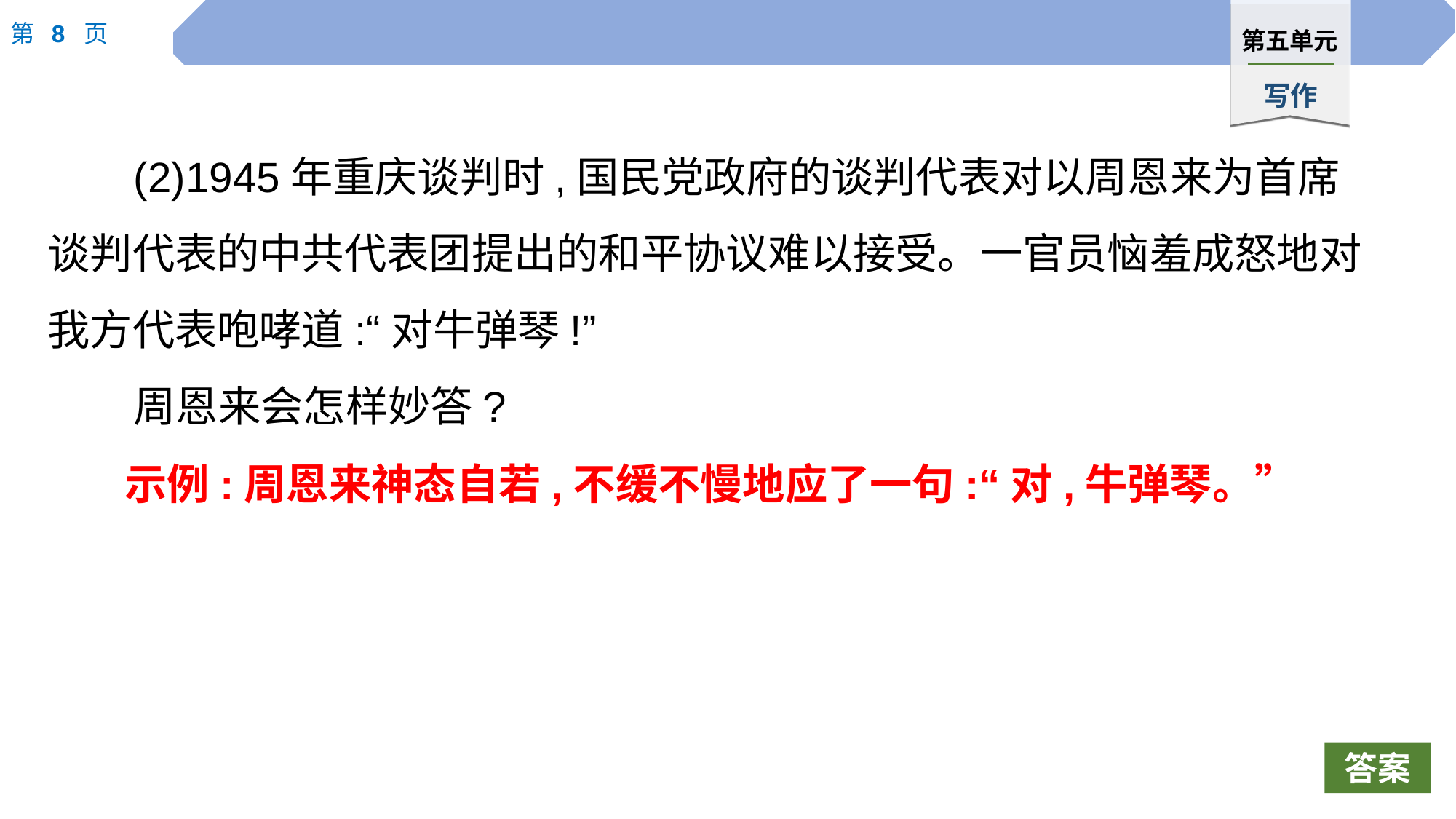

(2)1945年重庆谈判时,国民党政府的谈判代表对以周恩来为首席谈判代表的中共代表团提出的和平协议难以接受。一官员恼羞成怒地对我方代表咆哮道:“对牛弹琴!”
周恩来会怎样妙答?
示例:周恩来神态自若,不缓不慢地应了一句:“对,牛弹琴。”
答案